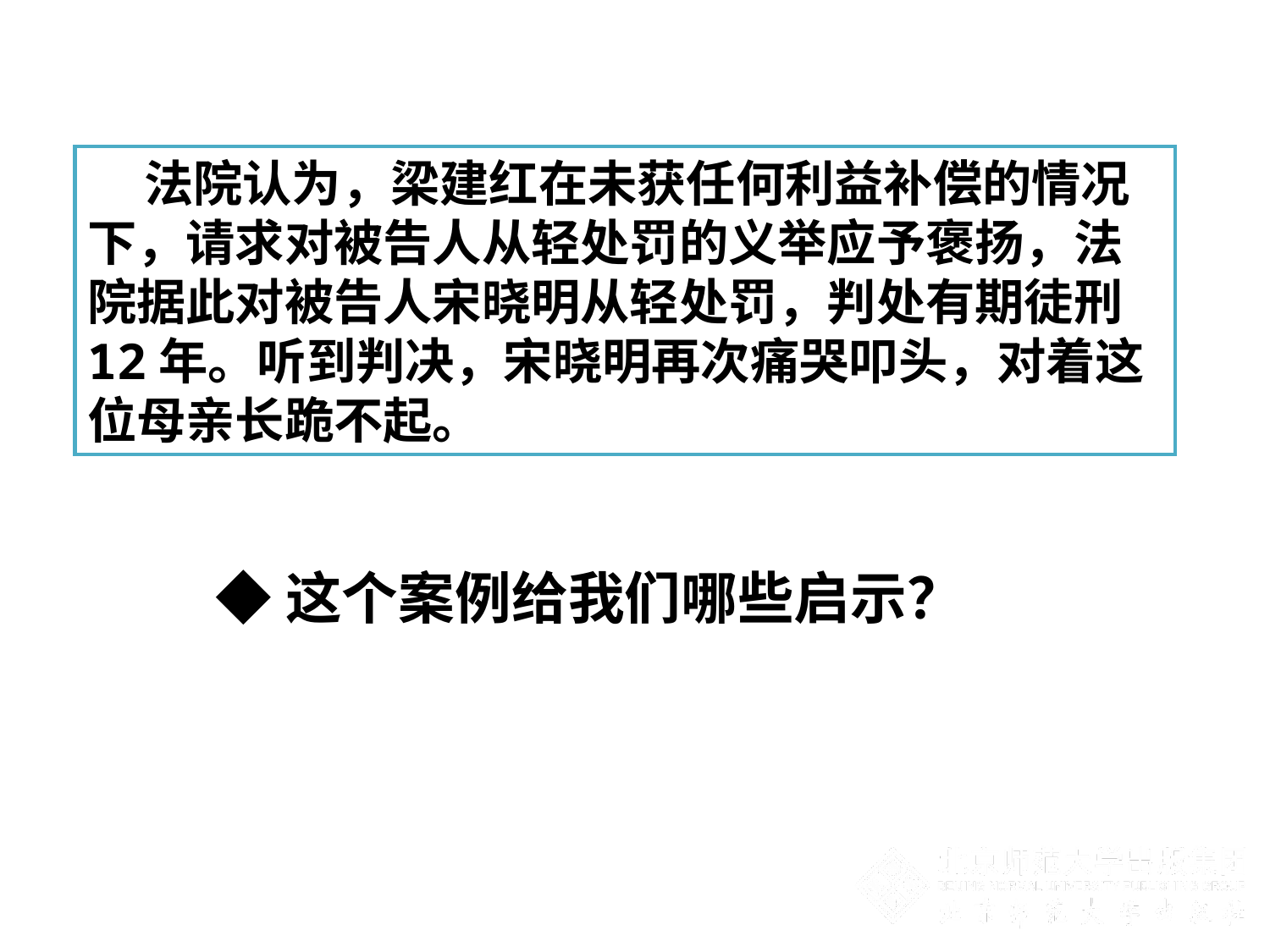

法院认为，梁建红在未获任何利益补偿的情况下，请求对被告人从轻处罚的义举应予褒扬，法院据此对被告人宋晓明从轻处罚，判处有期徒刑12年。听到判决，宋晓明再次痛哭叩头，对着这位母亲长跪不起。
◆这个案例给我们哪些启示？